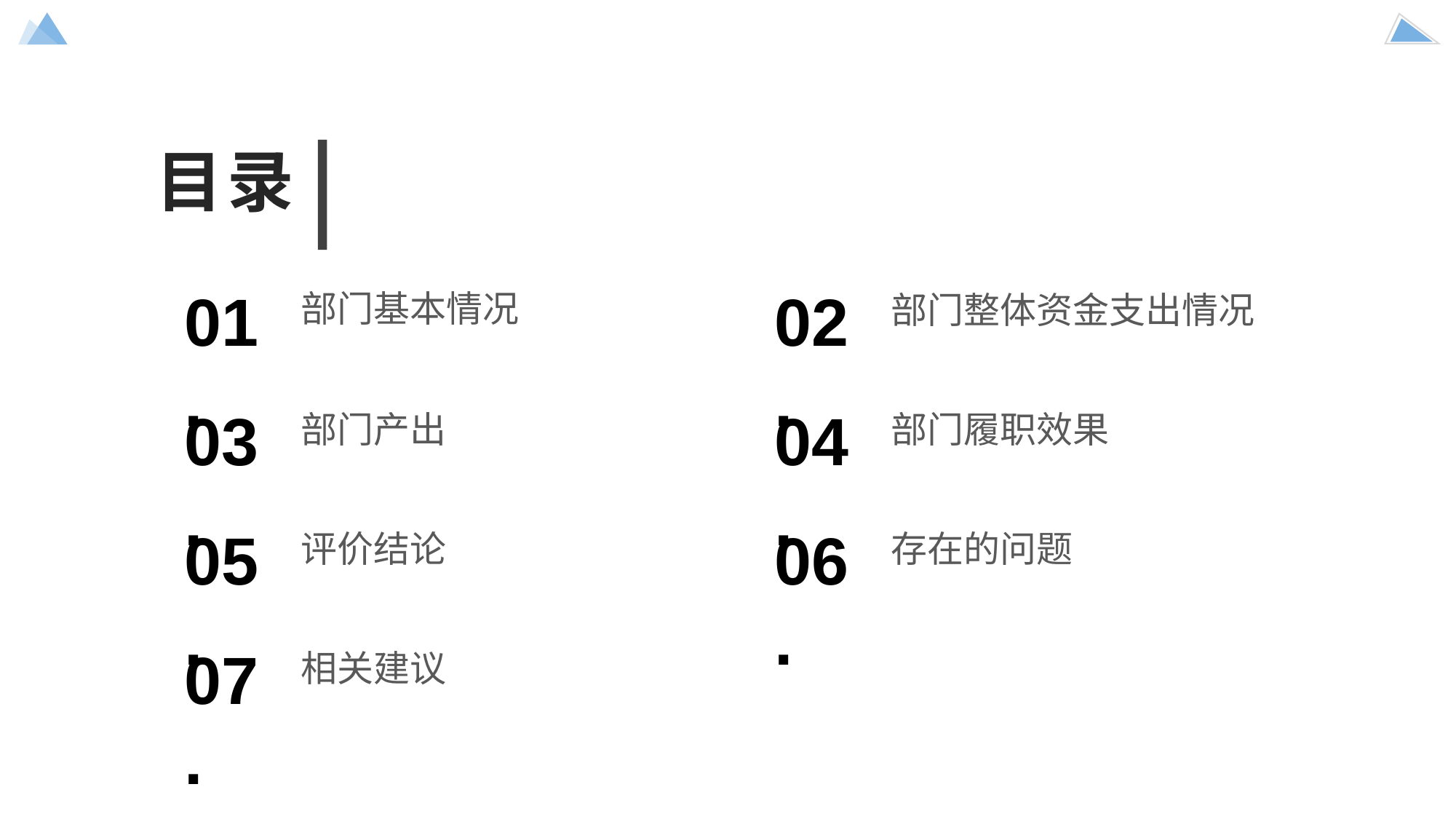

目录

01.
部门基本情况
02.
部门整体资金支出情况
03.
部门产出
04.
部门履职效果
05.
评价结论
06.
存在的问题
07.
相关建议